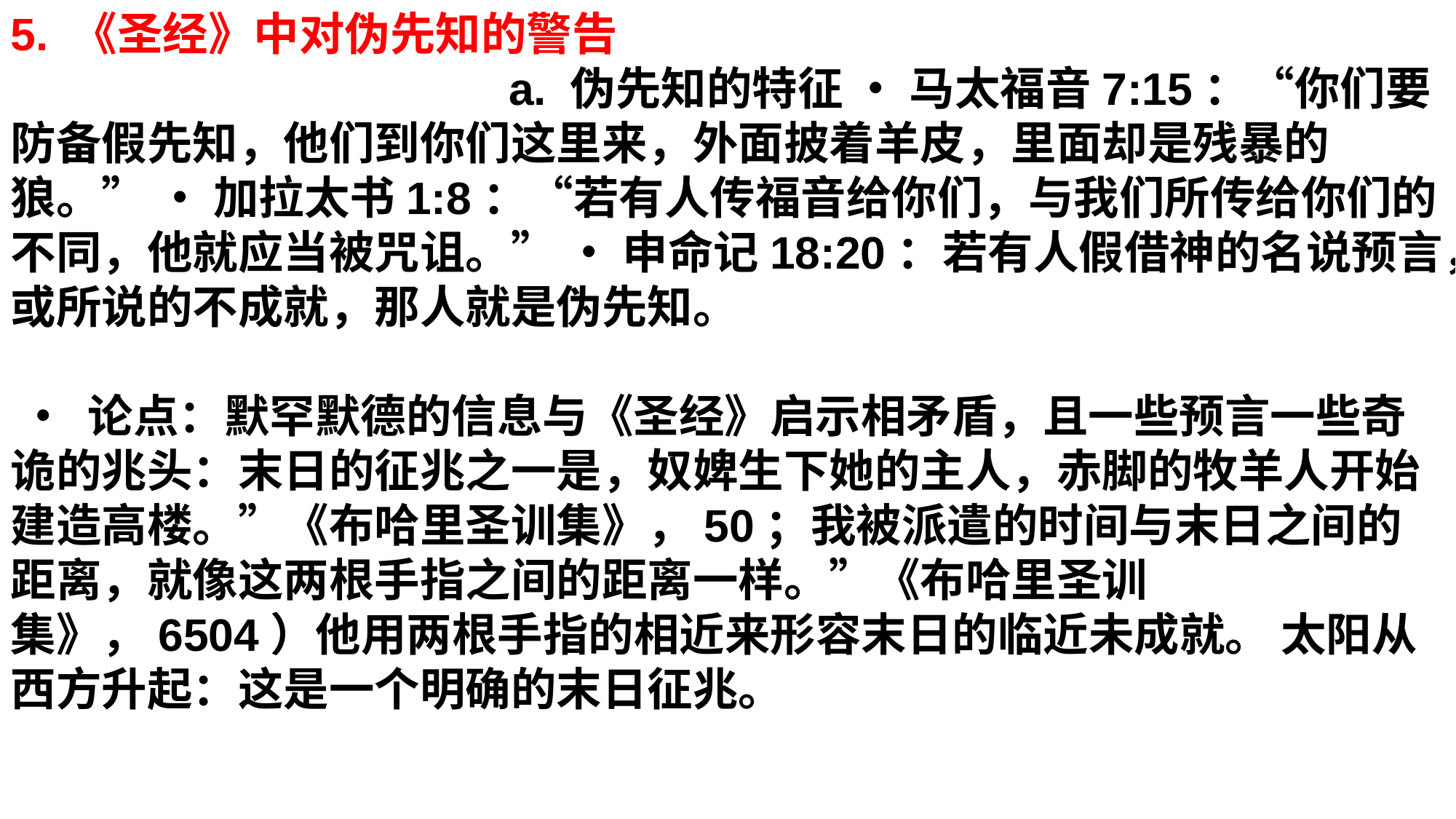

5. 《圣经》中对伪先知的警告                                                                                                                               a. 伪先知的特征 • 马太福音7:15：“你们要防备假先知，他们到你们这里来，外面披着羊皮，里面却是残暴的狼。” • 加拉太书1:8：“若有人传福音给你们，与我们所传给你们的不同，他就应当被咒诅。” • 申命记18:20：若有人假借神的名说预言，或所说的不成就，那人就是伪先知。

 • 论点：默罕默德的信息与《圣经》启示相矛盾，且一些预言一些奇诡的兆头：末日的征兆之一是，奴婢生下她的主人，赤脚的牧羊人开始建造高楼。”《布哈里圣训集》，50；我被派遣的时间与末日之间的距离，就像这两根手指之间的距离一样。”《布哈里圣训集》，6504）他用两根手指的相近来形容末日的临近未成就。 太阳从西方升起：这是一个明确的末日征兆。